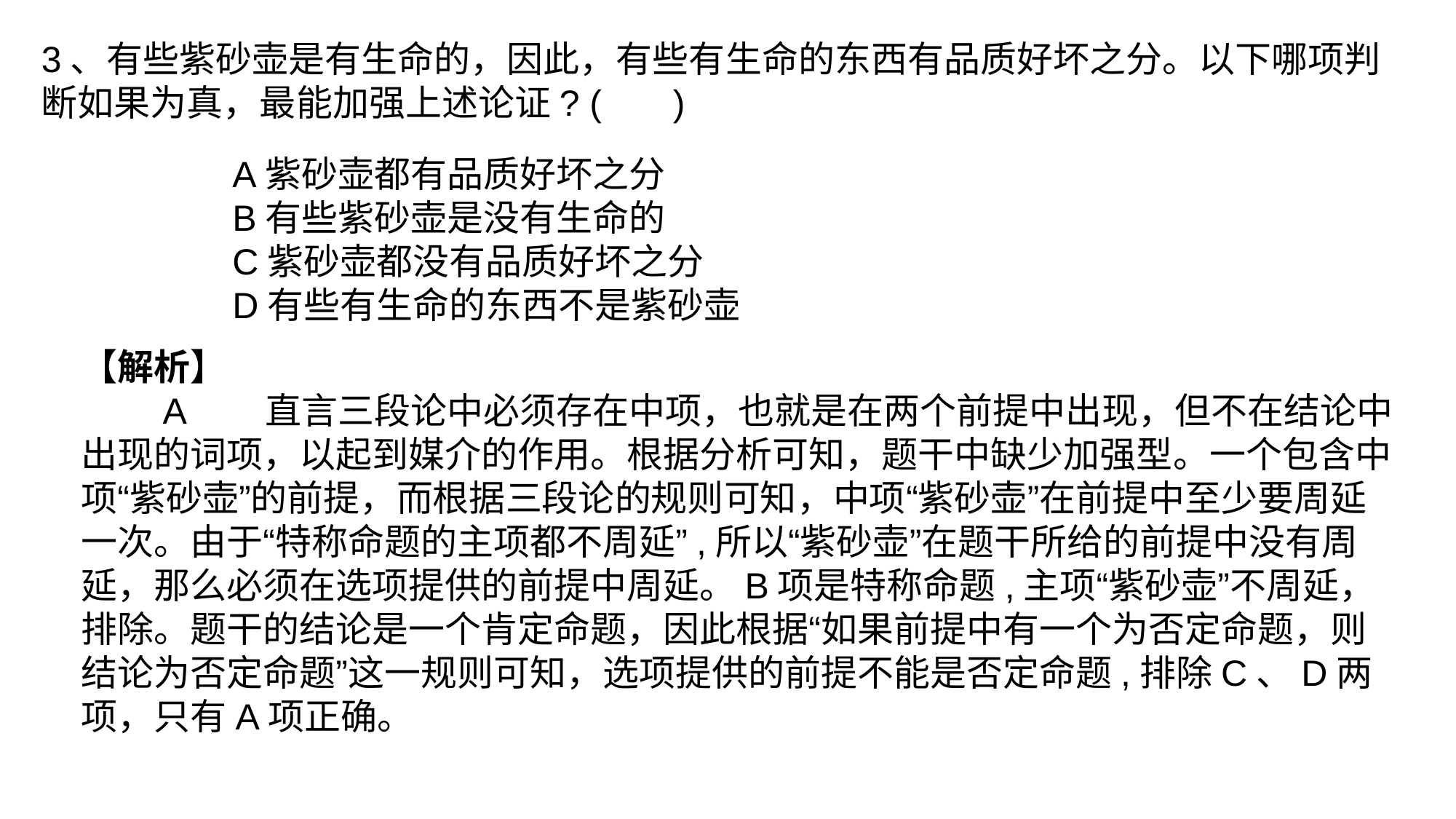

3、有些紫砂壶是有生命的，因此，有些有生命的东西有品质好坏之分。以下哪项判断如果为真，最能加强上述论证? (       )
A紫砂壶都有品质好坏之分
B有些紫砂壶是没有生命的
C紫砂壶都没有品质好坏之分
D有些有生命的东西不是紫砂壶
【解析】
        A       直言三段论中必须存在中项，也就是在两个前提中出现，但不在结论中出现的词项，以起到媒介的作用。根据分析可知，题干中缺少加强型。一个包含中项“紫砂壶”的前提，而根据三段论的规则可知，中项“紫砂壶”在前提中至少要周延一次。由于“特称命题的主项都不周延”,所以“紫砂壶”在题干所给的前提中没有周延，那么必须在选项提供的前提中周延。B项是特称命题,主项“紫砂壶”不周延，排除。题干的结论是一个肯定命题，因此根据“如果前提中有一个为否定命题，则结论为否定命题”这一规则可知，选项提供的前提不能是否定命题,排除C、D两项，只有A项正确。